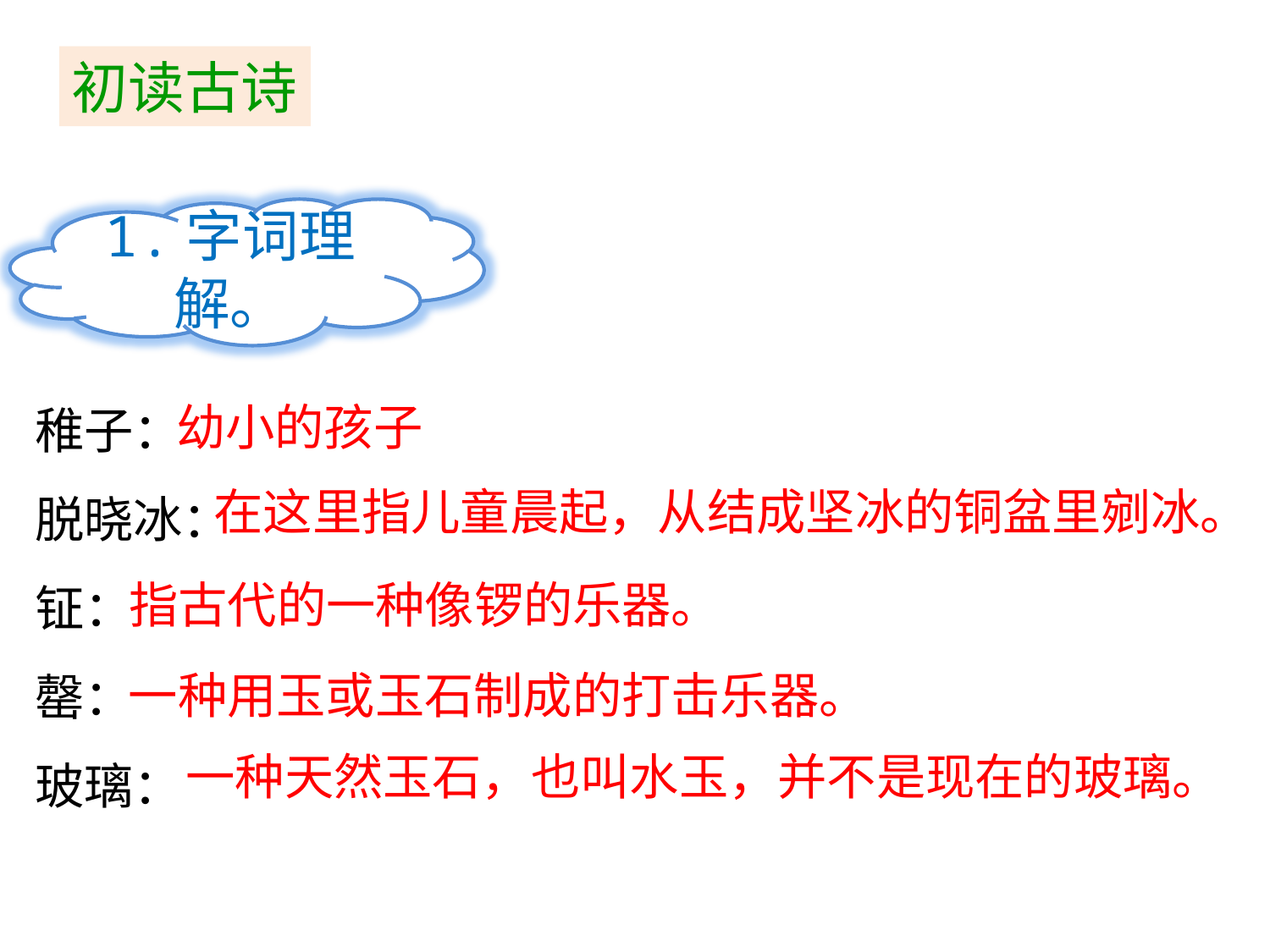

初读古诗
1.字词理解。
稚子：
脱晓冰：
钲：
罄：
玻璃：
幼小的孩子
在这里指儿童晨起，从结成坚冰的铜盆里剜冰。
指古代的一种像锣的乐器。
一种用玉或玉石制成的打击乐器。
一种天然玉石，也叫水玉，并不是现在的玻璃。